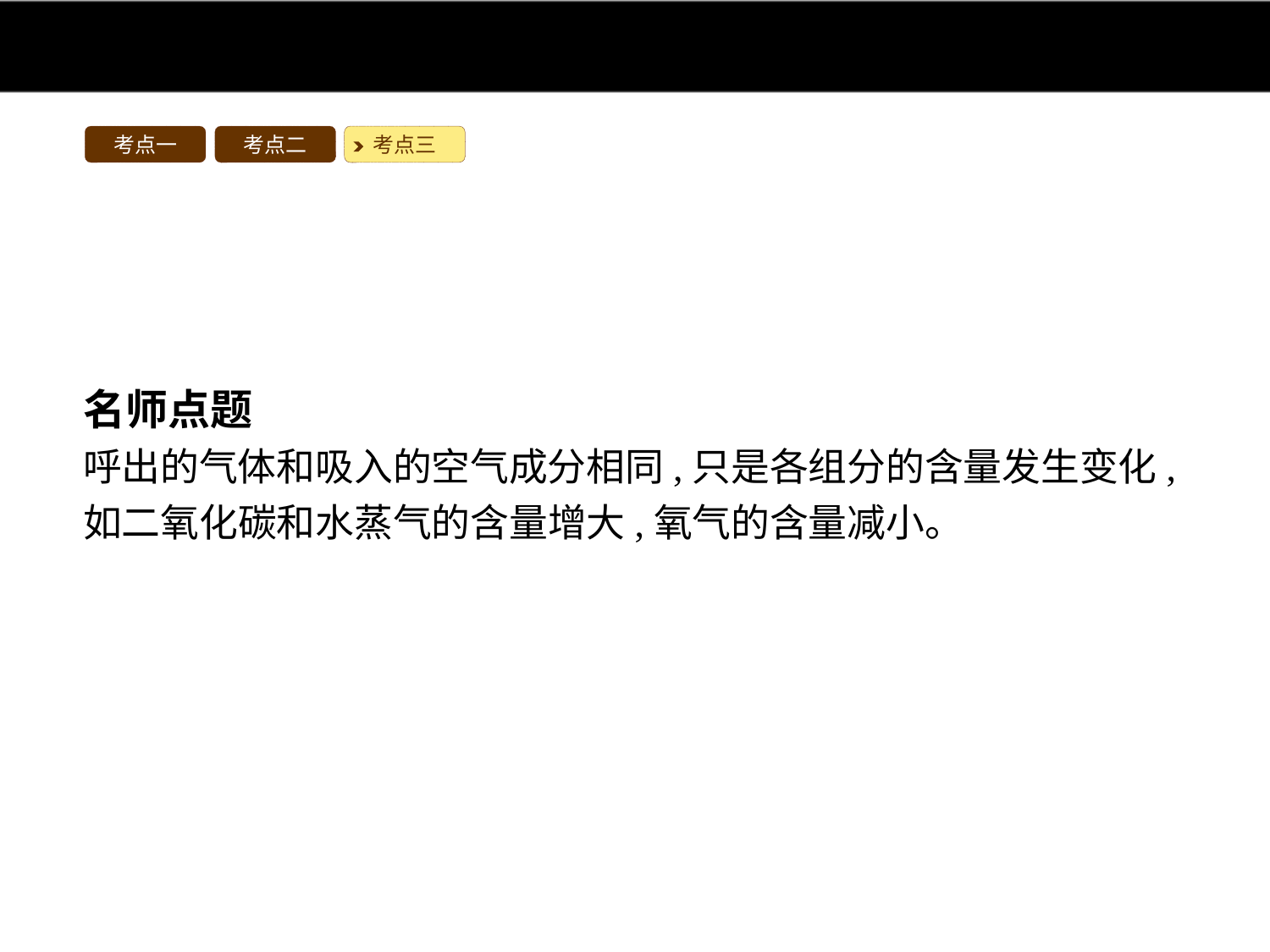

考点一
考点二
考点三

名师点题
呼出的气体和吸入的空气成分相同,只是各组分的含量发生变化,如二氧化碳和水蒸气的含量增大,氧气的含量减小。